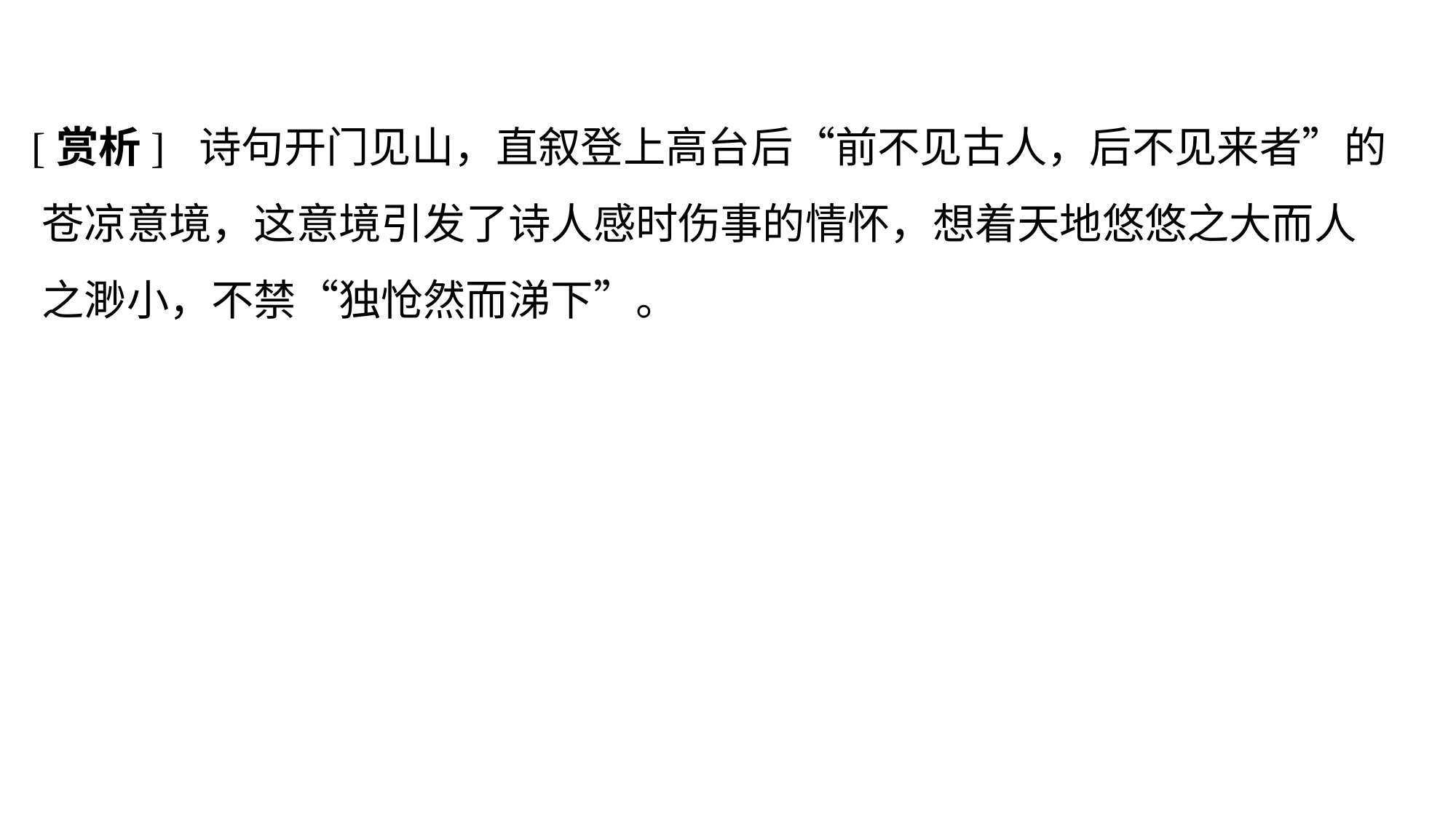

[赏析]
	    诗句开门见山，直叙登上高台后“前不见古人，后不见来者”的苍凉意境，这意境引发了诗人感时伤事的情怀，想着天地悠悠之大而人之渺小，不禁“独怆然而涕下”。